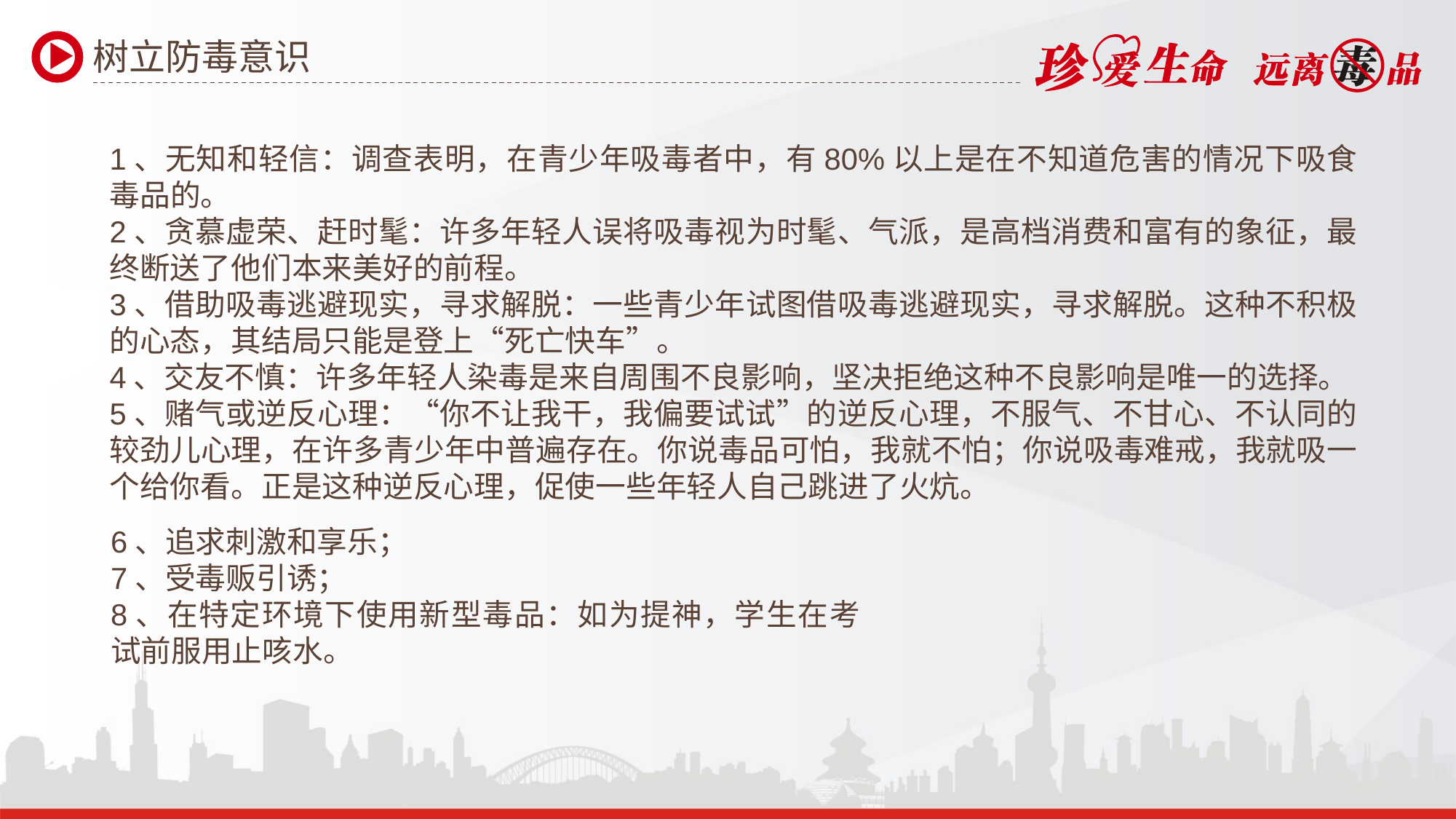

树立防毒意识

1、无知和轻信：调查表明，在青少年吸毒者中，有80%以上是在不知道危害的情况下吸食毒品的。
2、贪慕虚荣、赶时髦：许多年轻人误将吸毒视为时髦、气派，是高档消费和富有的象征，最终断送了他们本来美好的前程。
3、借助吸毒逃避现实，寻求解脱：一些青少年试图借吸毒逃避现实，寻求解脱。这种不积极的心态，其结局只能是登上“死亡快车”。
4、交友不慎：许多年轻人染毒是来自周围不良影响，坚决拒绝这种不良影响是唯一的选择。
5、赌气或逆反心理：“你不让我干，我偏要试试”的逆反心理，不服气、不甘心、不认同的较劲儿心理，在许多青少年中普遍存在。你说毒品可怕，我就不怕；你说吸毒难戒，我就吸一个给你看。正是这种逆反心理，促使一些年轻人自己跳进了火炕。
6、追求刺激和享乐；
7、受毒贩引诱；
8、在特定环境下使用新型毒品：如为提神，学生在考试前服用止咳水。